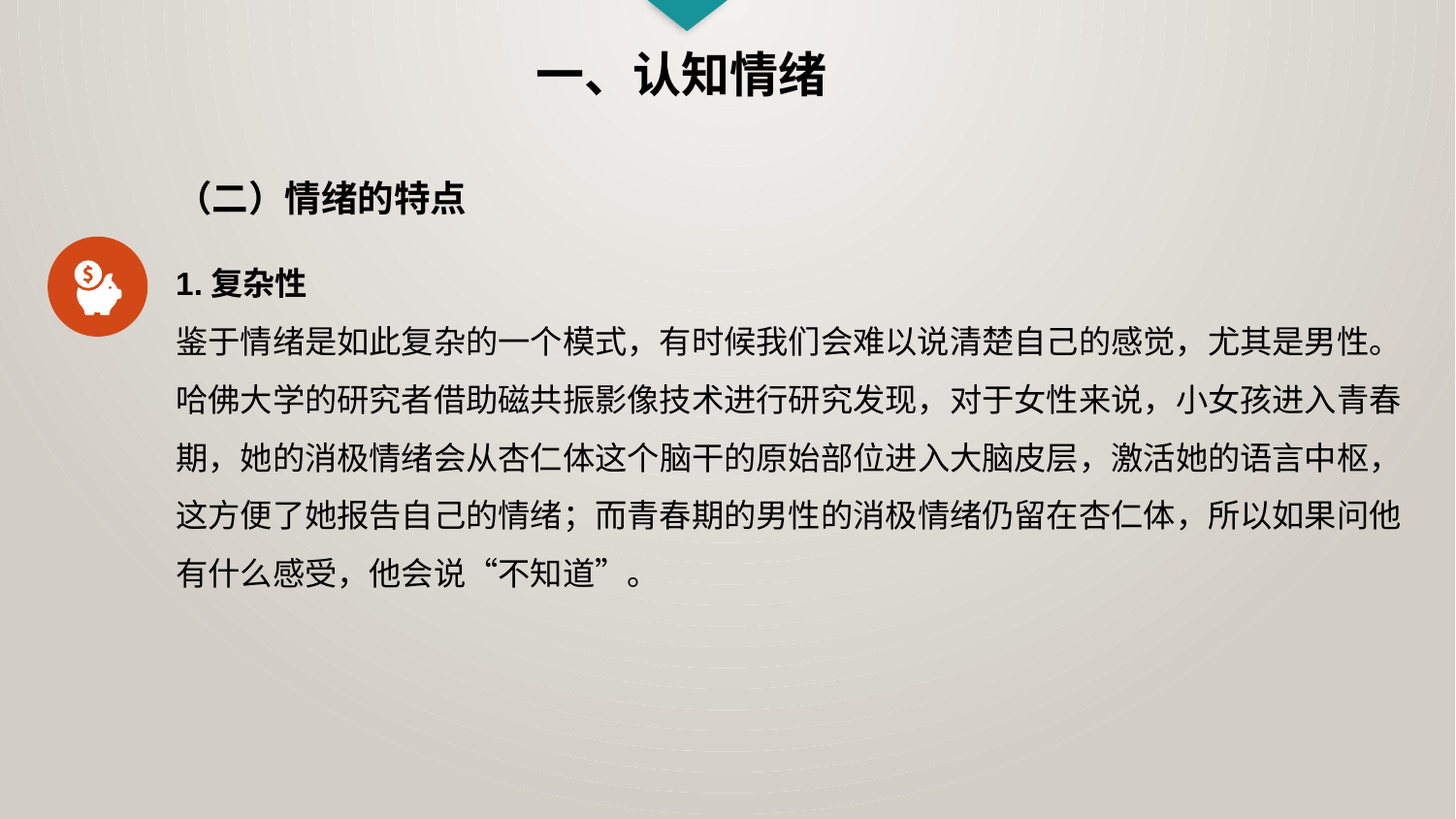

一、认知情绪
（二）情绪的特点

1.复杂性
鉴于情绪是如此复杂的一个模式，有时候我们会难以说清楚自己的感觉，尤其是男性。
哈佛大学的研究者借助磁共振影像技术进行研究发现，对于女性来说，小女孩进入青春期，她的消极情绪会从杏仁体这个脑干的原始部位进入大脑皮层，激活她的语言中枢，这方便了她报告自己的情绪；而青春期的男性的消极情绪仍留在杏仁体，所以如果问他有什么感受，他会说“不知道”。

46